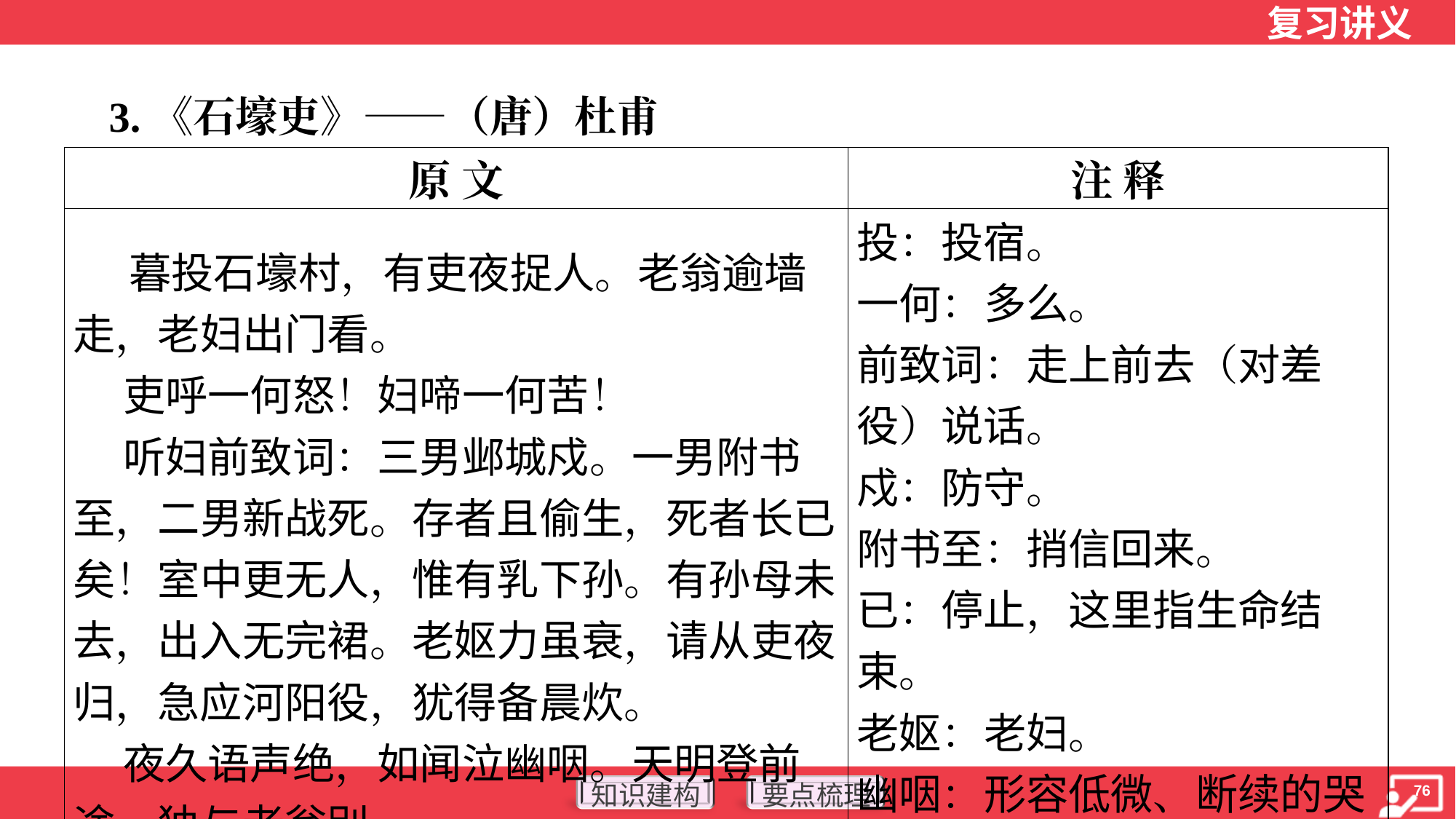

3.《石壕吏》——（唐）杜甫
| 原 文 | 注 释 |
| --- | --- |
| 暮投石壕村，有吏夜捉人。老翁逾墙 走，老妇出门看。 吏呼一何怒！妇啼一何苦！ 听妇前致词：三男邺城戍。一男附书 至，二男新战死。存者且偷生，死者长已 矣！室中更无人，惟有乳下孙。有孙母未 去，出入无完裙。老妪力虽衰，请从吏夜 归，急应河阳役，犹得备晨炊。 夜久语声绝，如闻泣幽咽。天明登前 途，独与老翁别。 | 投：投宿。 一何：多么。 前致词：走上前去（对差役）说话。 戍：防守。 附书至：捎信回来。 已：停止，这里指生命结 束。 老妪：老妇。 幽咽：形容低微、断续的哭 声。 |